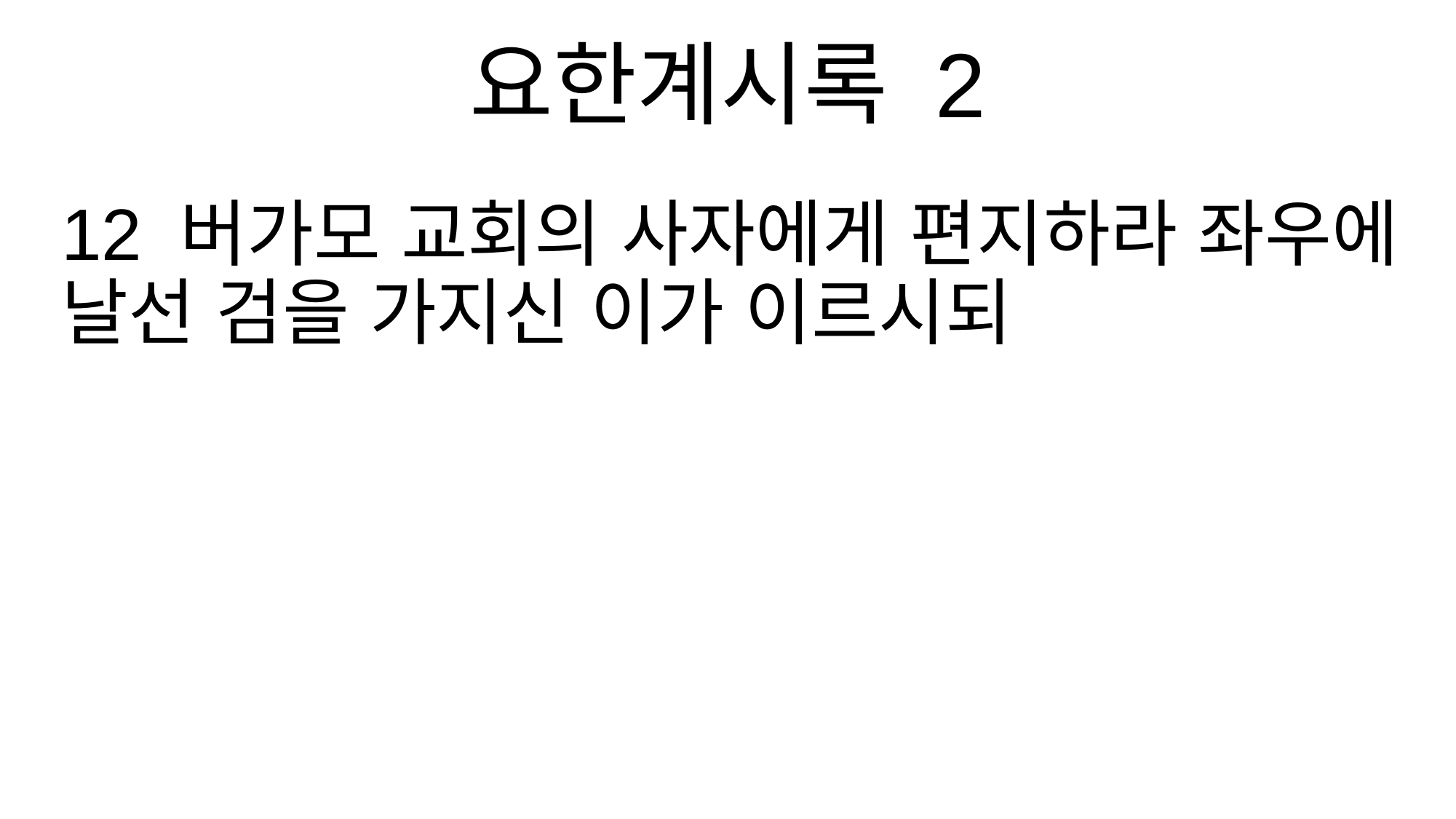

요한계시록 2
12 버가모 교회의 사자에게 편지하라 좌우에 날선 검을 가지신 이가 이르시되